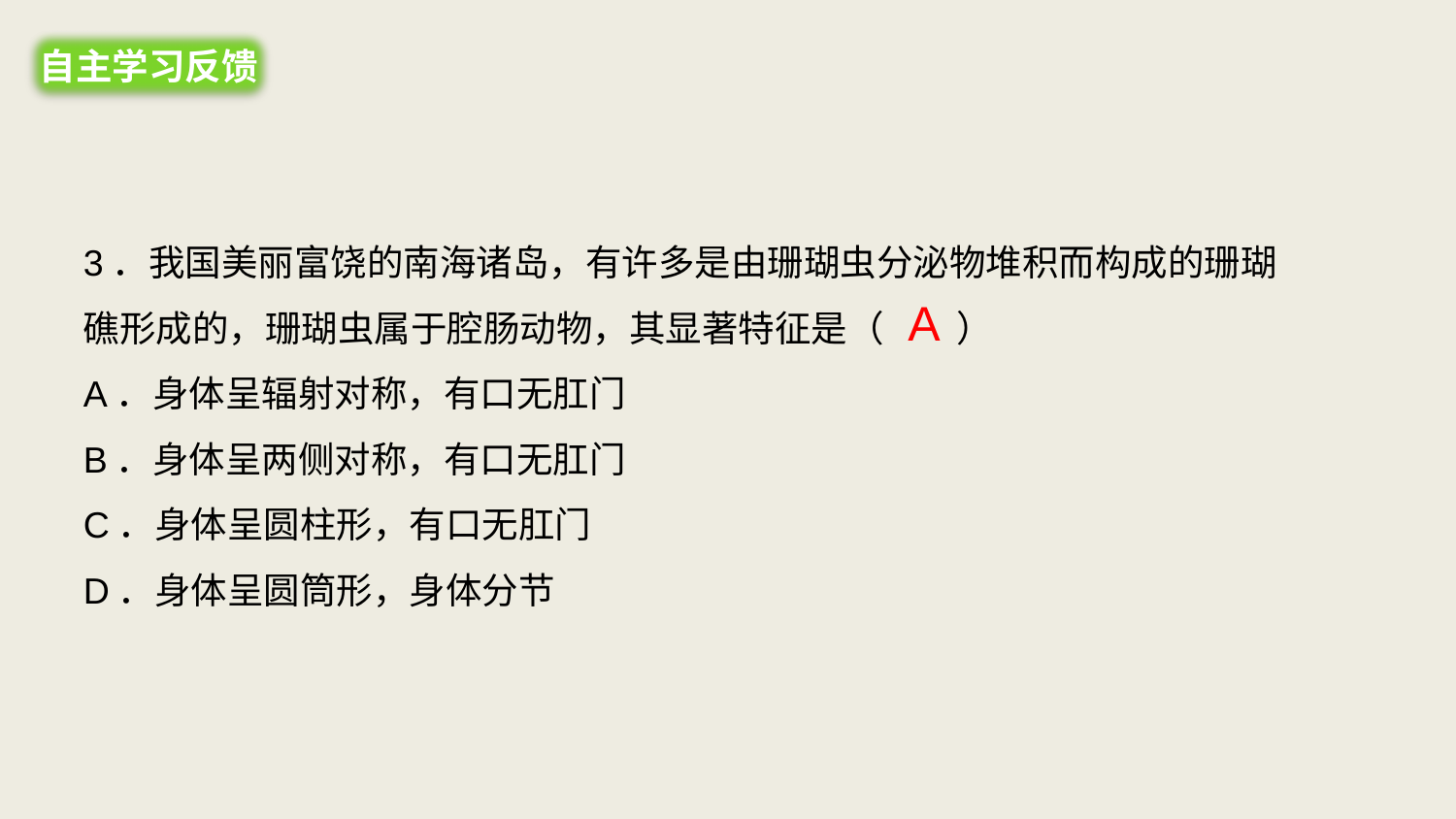

自主学习反馈
3．我国美丽富饶的南海诸岛，有许多是由珊瑚虫分泌物堆积而构成的珊瑚礁形成的，珊瑚虫属于腔肠动物，其显著特征是（　　）
A．身体呈辐射对称，有口无肛门
B．身体呈两侧对称，有口无肛门
C．身体呈圆柱形，有口无肛门
D．身体呈圆筒形，身体分节
A